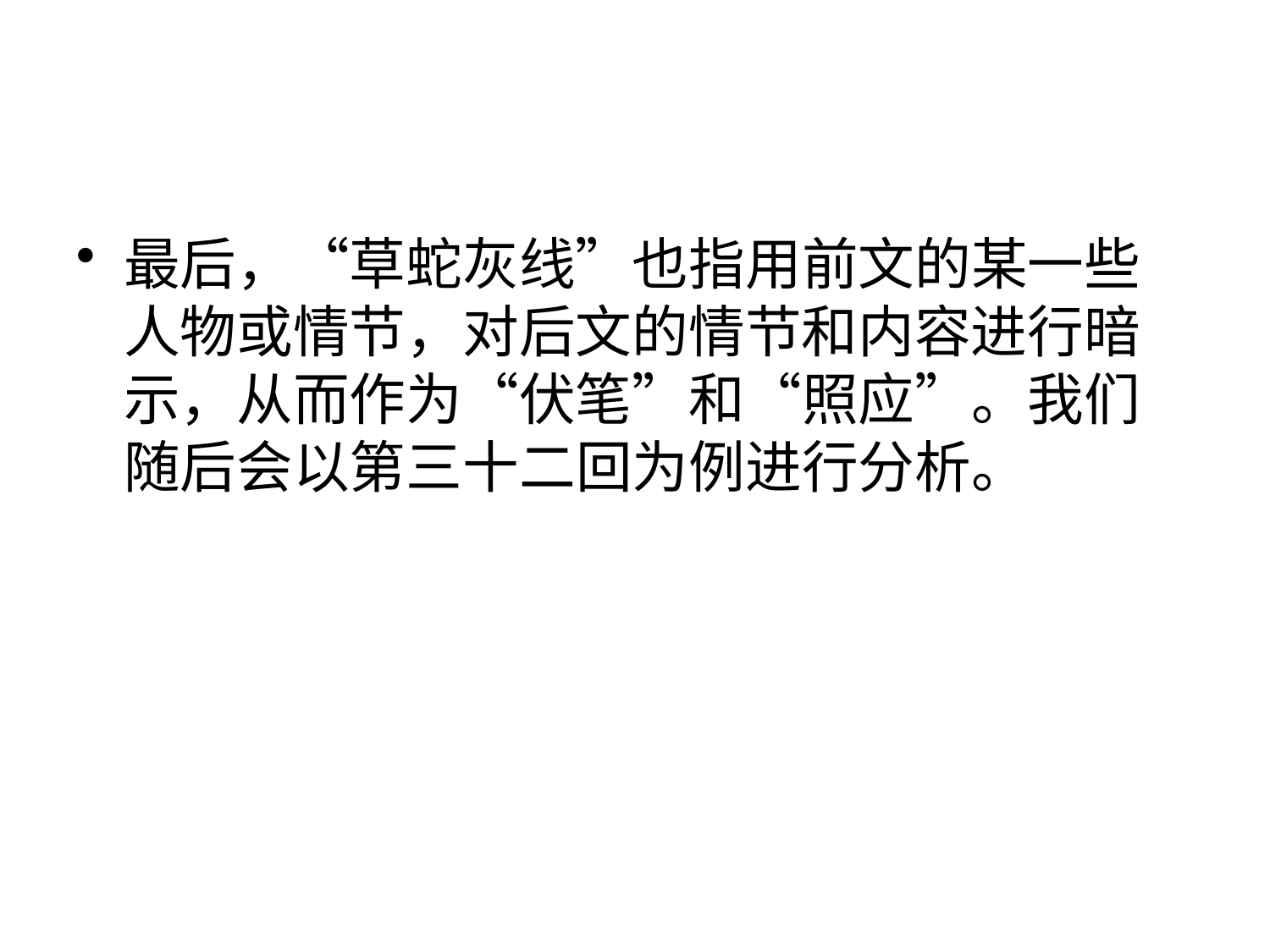

#
最后，“草蛇灰线”也指用前文的某一些人物或情节，对后文的情节和内容进行暗示，从而作为“伏笔”和“照应”。我们随后会以第三十二回为例进行分析。